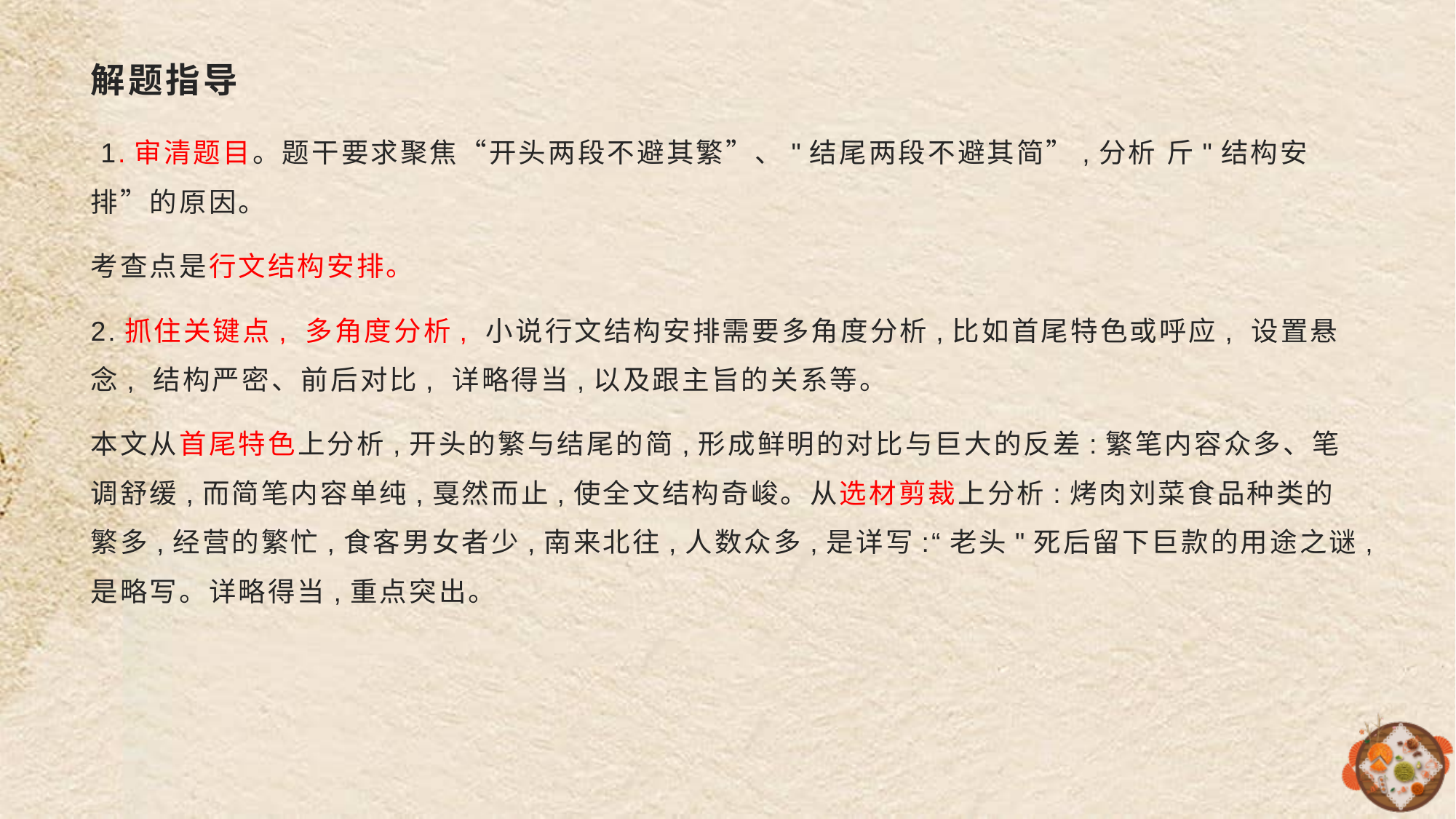

# 解题指导
 1.审清题目。题干要求聚焦“开头两段不避其繁”、"结尾两段不避其简”,分析 斤"结构安排”的原因。
考查点是行文结构安排。
2.抓住关键点, 多角度分析, 小说行文结构安排需要多角度分析,比如首尾特色或呼应, 设置悬念, 结构严密、前后对比, 详略得当,以及跟主旨的关系等。
本文从首尾特色上分析,开头的繁与结尾的简,形成鲜明的对比与巨大的反差:繁笔内容众多、笔调舒缓,而简笔内容单纯,戛然而止,使全文结构奇峻。从选材剪裁上分析:烤肉刘菜食品种类的繁多,经营的繁忙,食客男女者少,南来北往,人数众多,是详写:“老头"死后留下巨款的用途之谜,是略写。详略得当,重点突出。